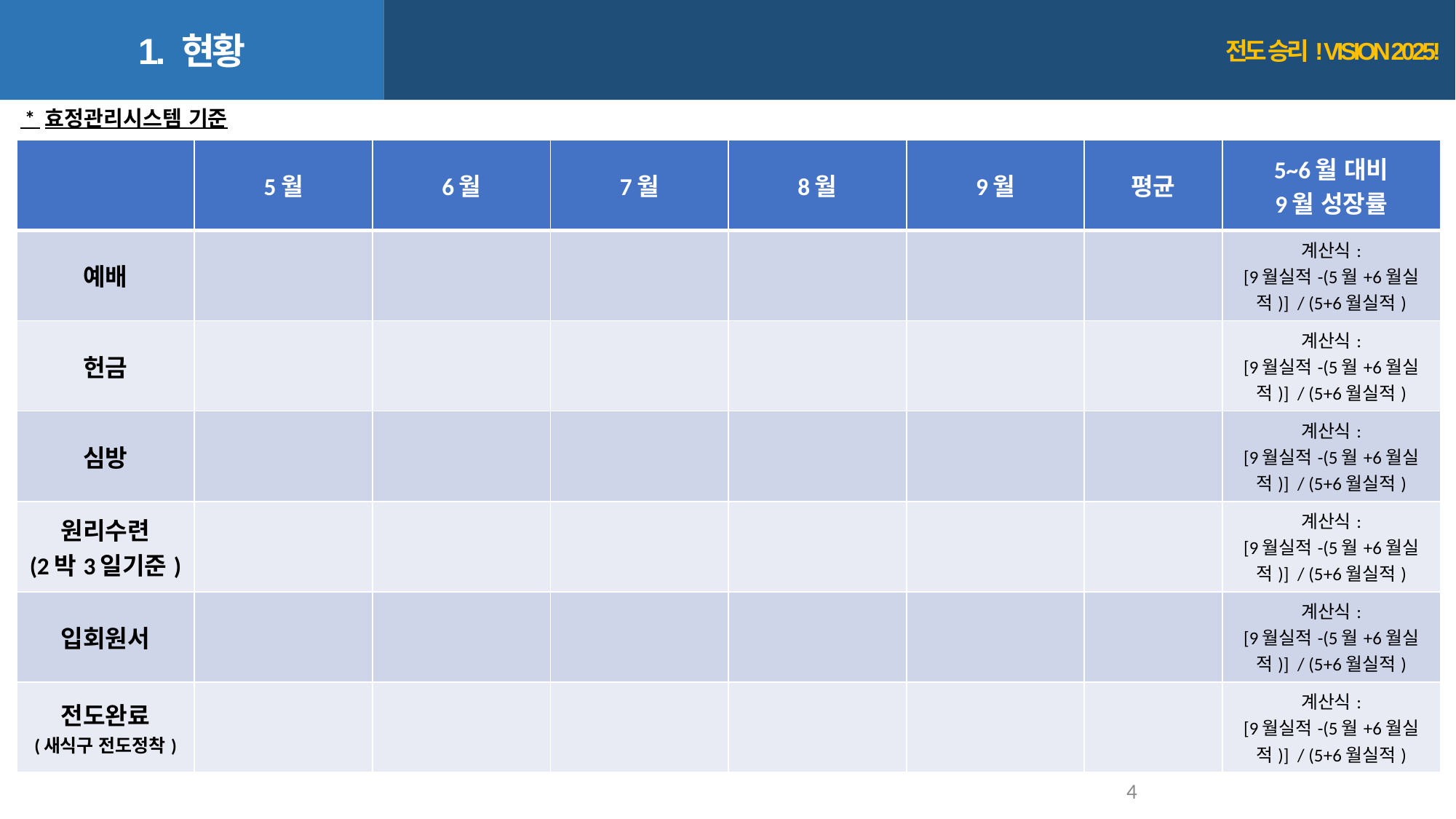

1. 현황
전도 승리! VISION 2025!
 * 효정관리시스템 기준
|  | 5월 | 6월 | 7월 | 8월 | 9월 | 평균 | 5~6월 대비 9월 성장률 |
| --- | --- | --- | --- | --- | --- | --- | --- |
| 예배 |  |  |  |  |  |  | 계산식: [9월실적-(5월+6월실적)] / (5+6월실적) |
| 헌금 |  |  |  |  |  |  | 계산식: [9월실적-(5월+6월실적)] / (5+6월실적) |
| 심방 |  |  |  |  |  |  | 계산식: [9월실적-(5월+6월실적)] / (5+6월실적) |
| 원리수련 (2박3일기준) |  |  |  |  |  |  | 계산식: [9월실적-(5월+6월실적)] / (5+6월실적) |
| 입회원서 |  |  |  |  |  |  | 계산식: [9월실적-(5월+6월실적)] / (5+6월실적) |
| 전도완료 (새식구 전도정착) |  |  |  |  |  |  | 계산식: [9월실적-(5월+6월실적)] / (5+6월실적) |
4